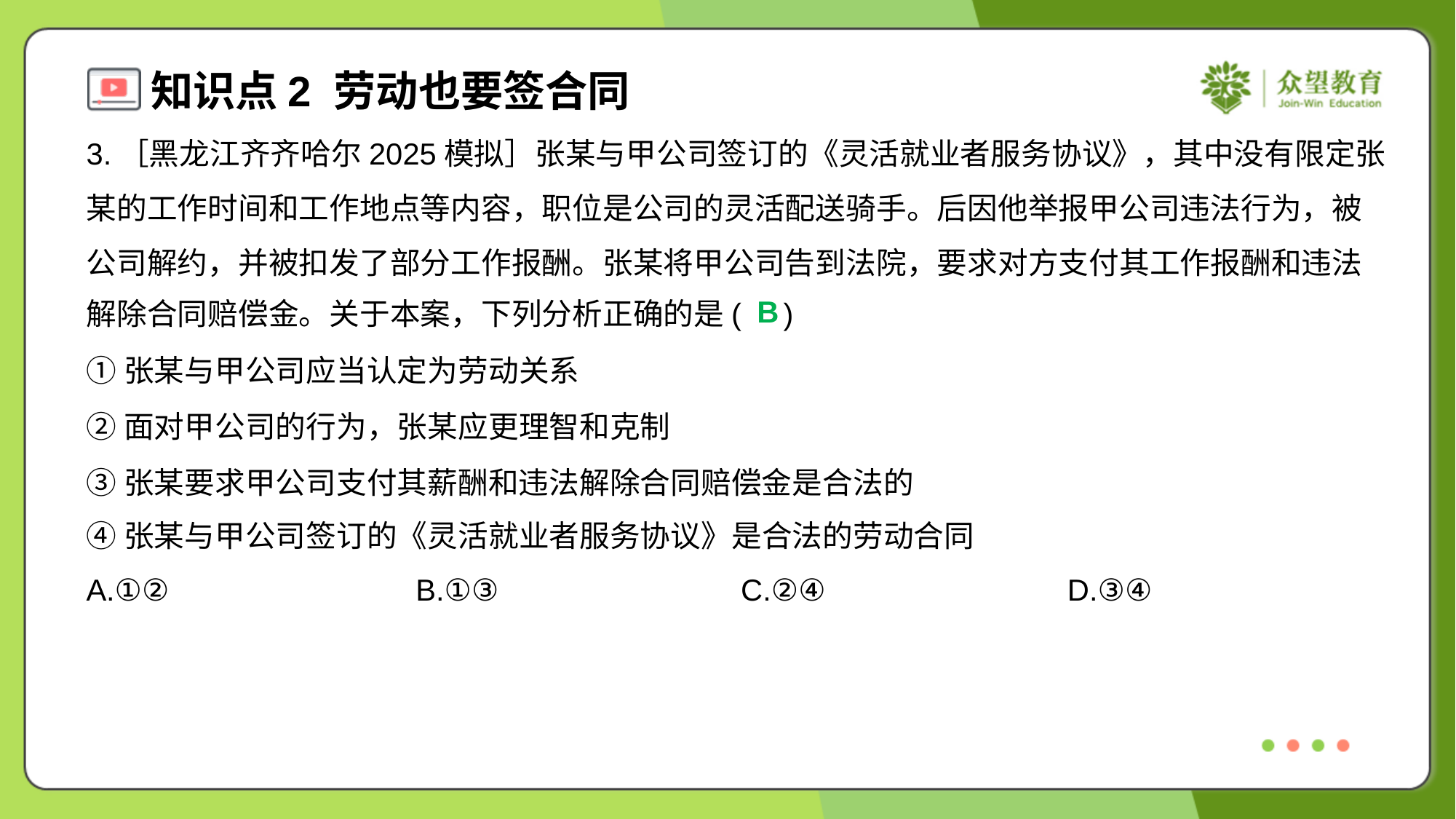

3.［黑龙江齐齐哈尔2025模拟］张某与甲公司签订的《灵活就业者服务协议》，其中没有限定张
某的工作时间和工作地点等内容，职位是公司的灵活配送骑手。后因他举报甲公司违法行为，被
公司解约，并被扣发了部分工作报酬。张某将甲公司告到法院，要求对方支付其工作报酬和违法
解除合同赔偿金。关于本案，下列分析正确的是(     )
B
①张某与甲公司应当认定为劳动关系
②面对甲公司的行为，张某应更理智和克制
③张某要求甲公司支付其薪酬和违法解除合同赔偿金是合法的
④张某与甲公司签订的《灵活就业者服务协议》是合法的劳动合同
A.①②	B.①③	C.②④	D.③④